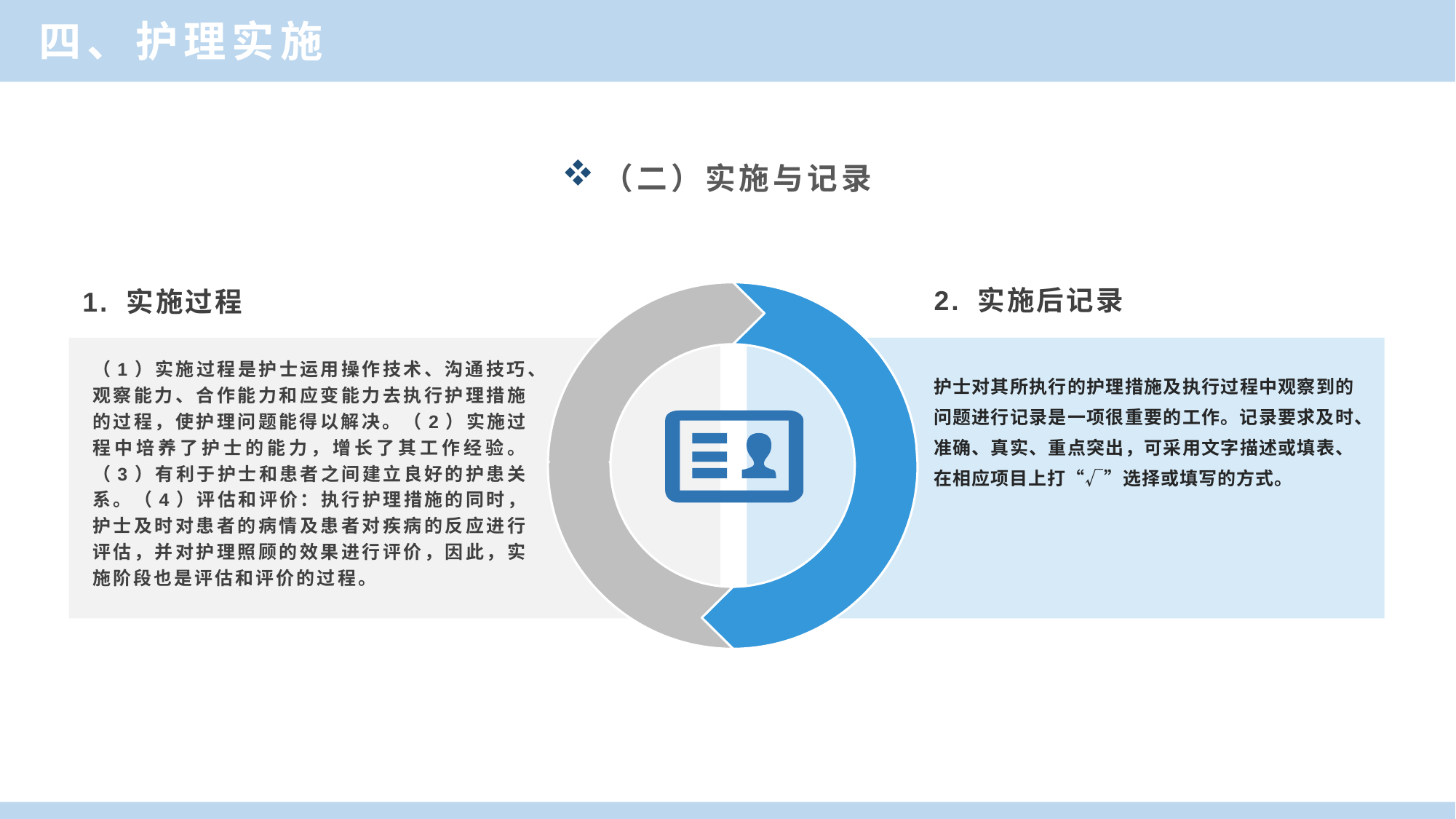

四、护理实施
（二）实施与记录
2. 实施后记录
1. 实施过程

（1）实施过程是护士运用操作技术、沟通技巧、观察能力、合作能力和应变能力去执行护理措施的过程，使护理问题能得以解决。（2）实施过程中培养了护士的能力，增长了其工作经验。（3）有利于护士和患者之间建立良好的护患关系。（4）评估和评价：执行护理措施的同时，护士及时对患者的病情及患者对疾病的反应进行评估，并对护理照顾的效果进行评价，因此，实施阶段也是评估和评价的过程。
护士对其所执行的护理措施及执行过程中观察到的问题进行记录是一项很重要的工作。记录要求及时、准确、真实、重点突出，可采用文字描述或填表、在相应项目上打“√”选择或填写的方式。